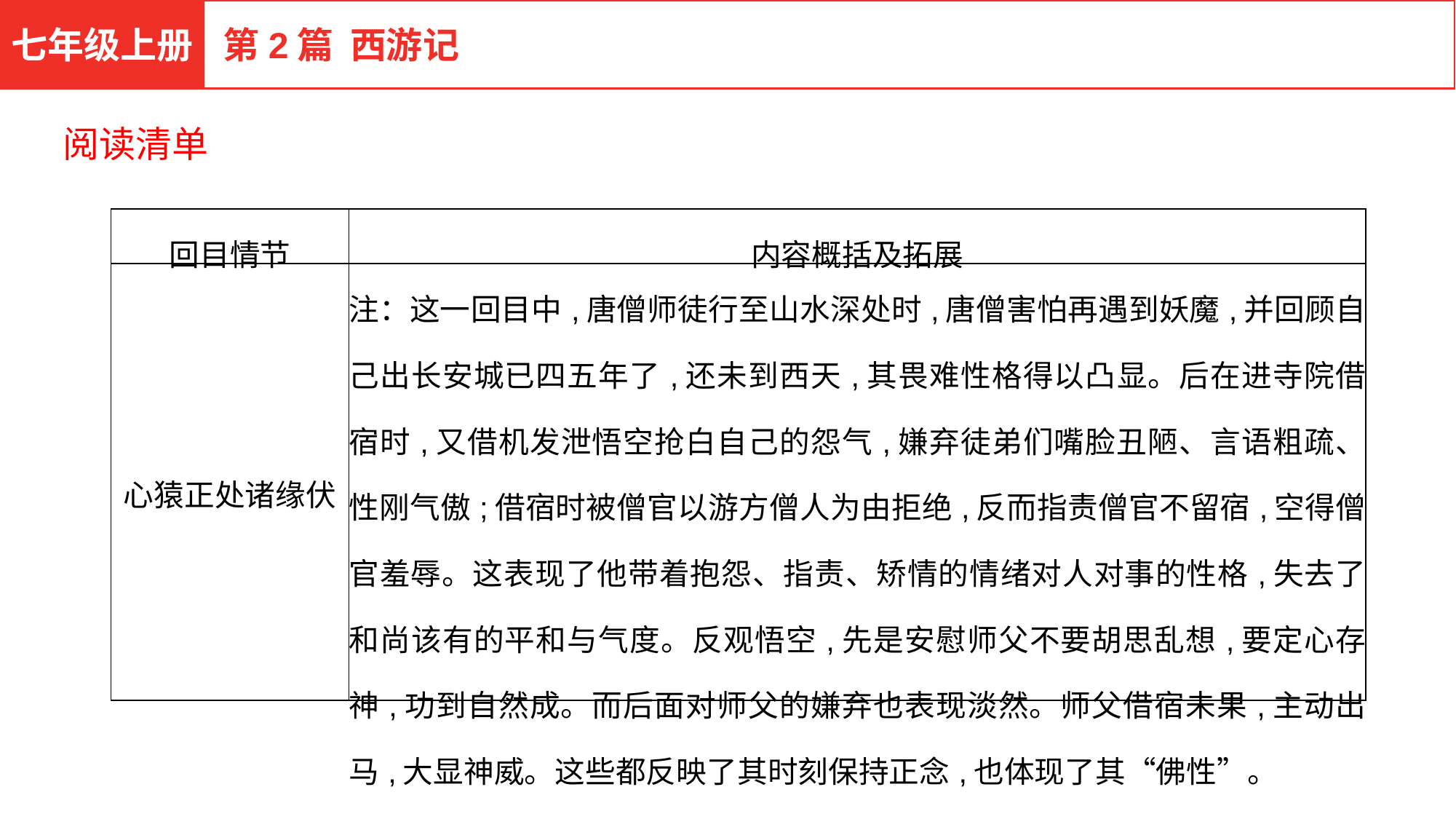

七年级上册
第2篇  西游记
阅读清单
| 回目情节 | 内容概括及拓展 |
| --- | --- |
| 心猿正处诸缘伏 | 注：这一回目中,唐僧师徒行至山水深处时,唐僧害怕再遇到妖魔,并回顾自己出长安城已四五年了,还未到西天,其畏难性格得以凸显。后在进寺院借宿时,又借机发泄悟空抢白自己的怨气,嫌弃徒弟们嘴脸丑陋、言语粗疏、性刚气傲;借宿时被僧官以游方僧人为由拒绝,反而指责僧官不留宿,空得僧官羞辱。这表现了他带着抱怨、指责、矫情的情绪对人对事的性格,失去了和尚该有的平和与气度。反观悟空,先是安慰师父不要胡思乱想,要定心存神,功到自然成。而后面对师父的嫌弃也表现淡然。师父借宿未果,主动出马,大显神威。这些都反映了其时刻保持正念,也体现了其“佛性”。 |